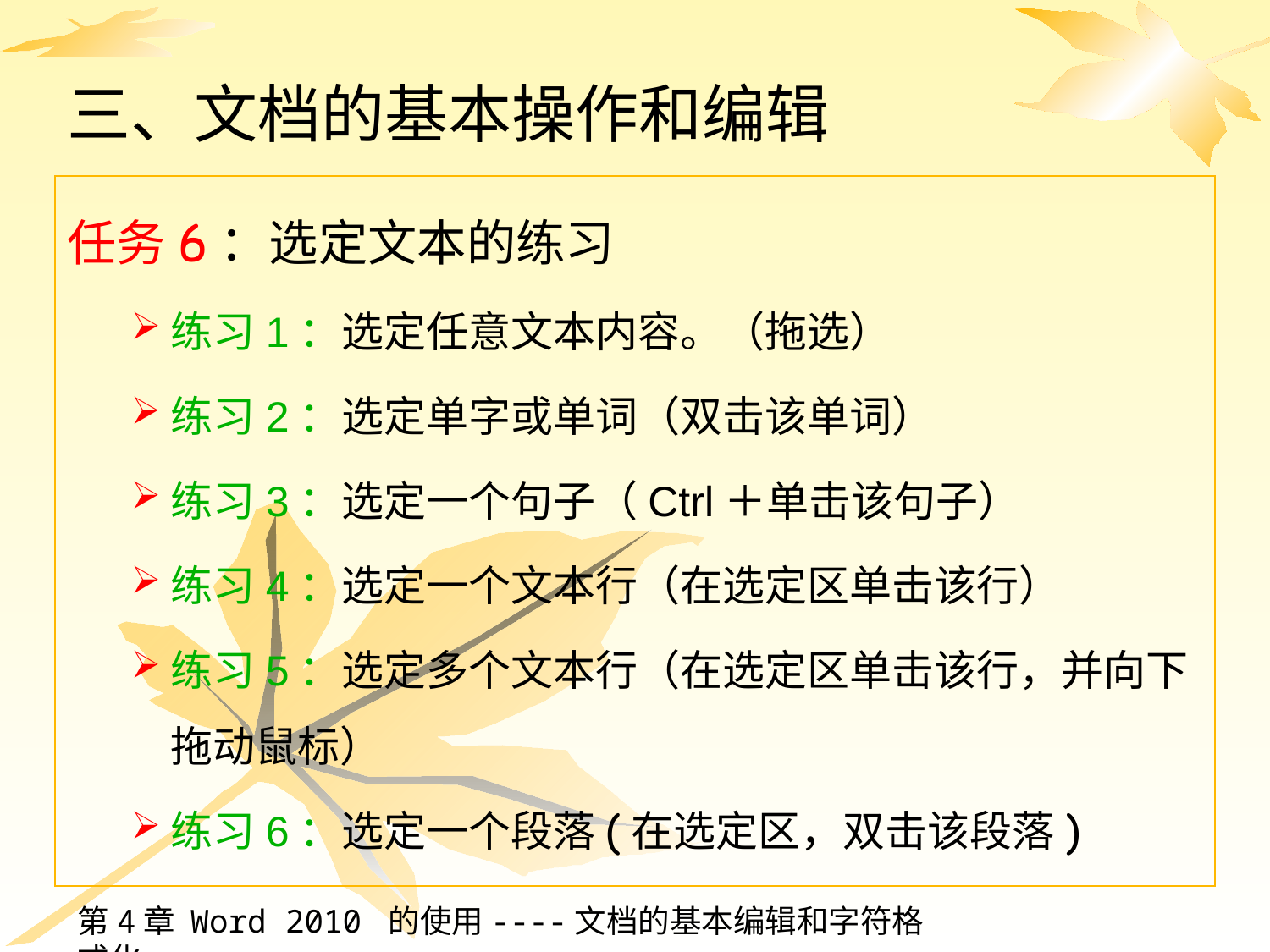

# 三、文档的基本操作和编辑
任务6：选定文本的练习
练习1：选定任意文本内容。（拖选）
练习2：选定单字或单词（双击该单词）
练习3：选定一个句子（Ctrl＋单击该句子）
练习4：选定一个文本行（在选定区单击该行）
练习5：选定多个文本行（在选定区单击该行，并向下拖动鼠标）
练习6：选定一个段落(在选定区，双击该段落)